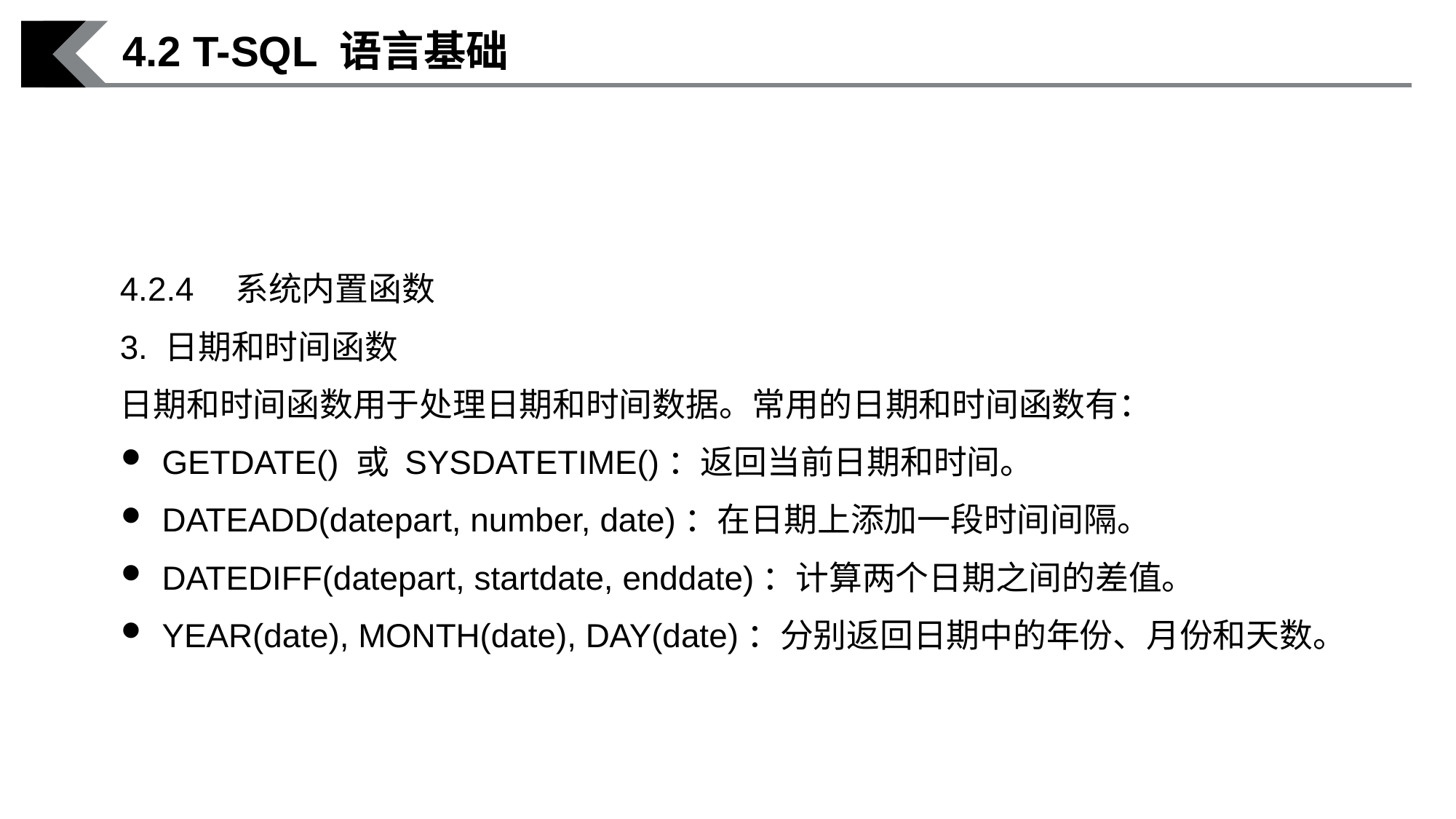

4.2 T-SQL 语言基础
4.2.4　系统内置函数
3. 日期和时间函数
日期和时间函数用于处理日期和时间数据。常用的日期和时间函数有：
GETDATE() 或 SYSDATETIME()：返回当前日期和时间。
DATEADD(datepart, number, date)：在日期上添加一段时间间隔。
DATEDIFF(datepart, startdate, enddate)：计算两个日期之间的差值。
YEAR(date), MONTH(date), DAY(date)：分别返回日期中的年份、月份和天数。